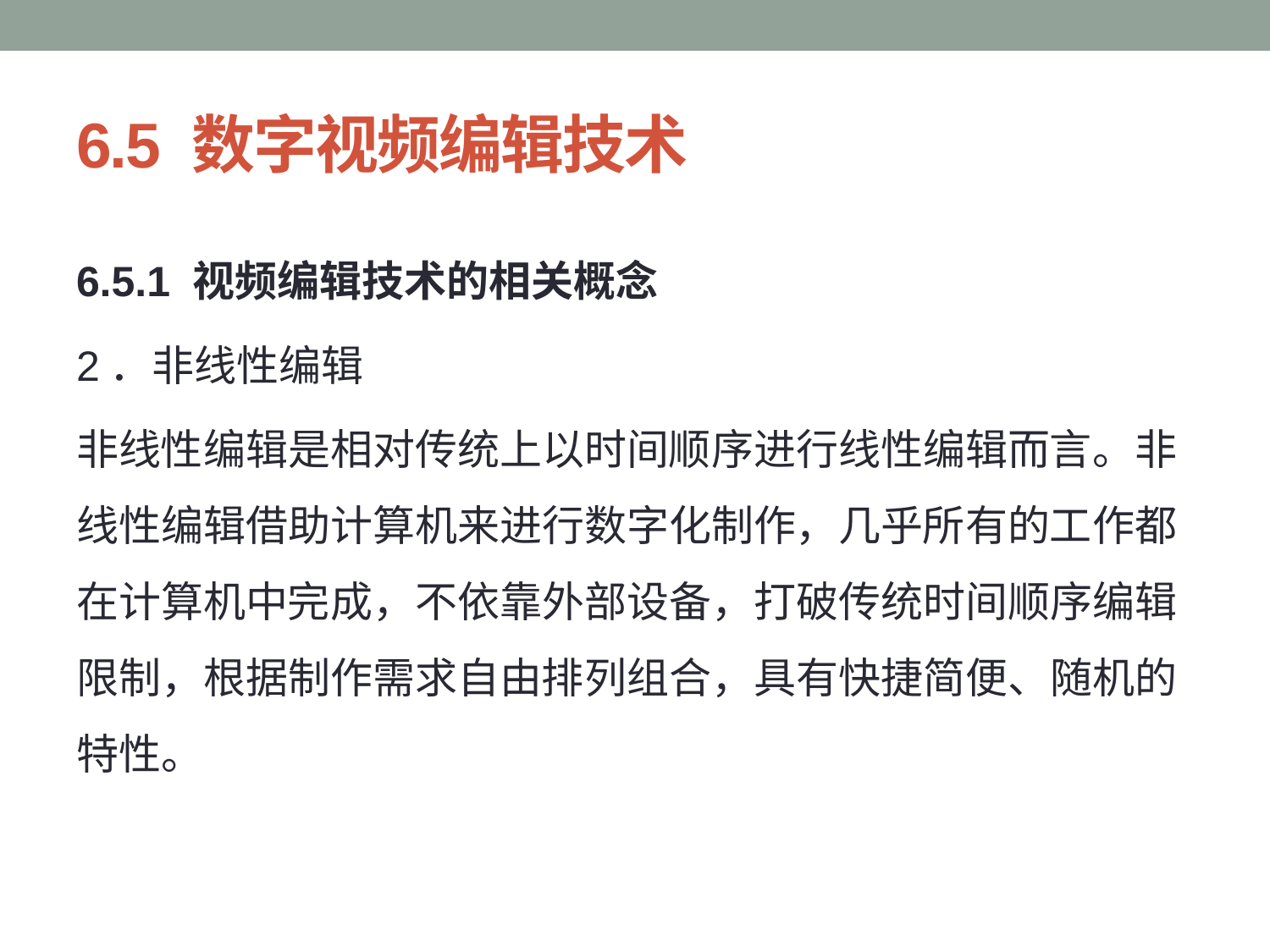

# 6.5 数字视频编辑技术
6.5.1 视频编辑技术的相关概念
2．非线性编辑
非线性编辑是相对传统上以时间顺序进行线性编辑而言。非线性编辑借助计算机来进行数字化制作，几乎所有的工作都在计算机中完成，不依靠外部设备，打破传统时间顺序编辑限制，根据制作需求自由排列组合，具有快捷简便、随机的特性。